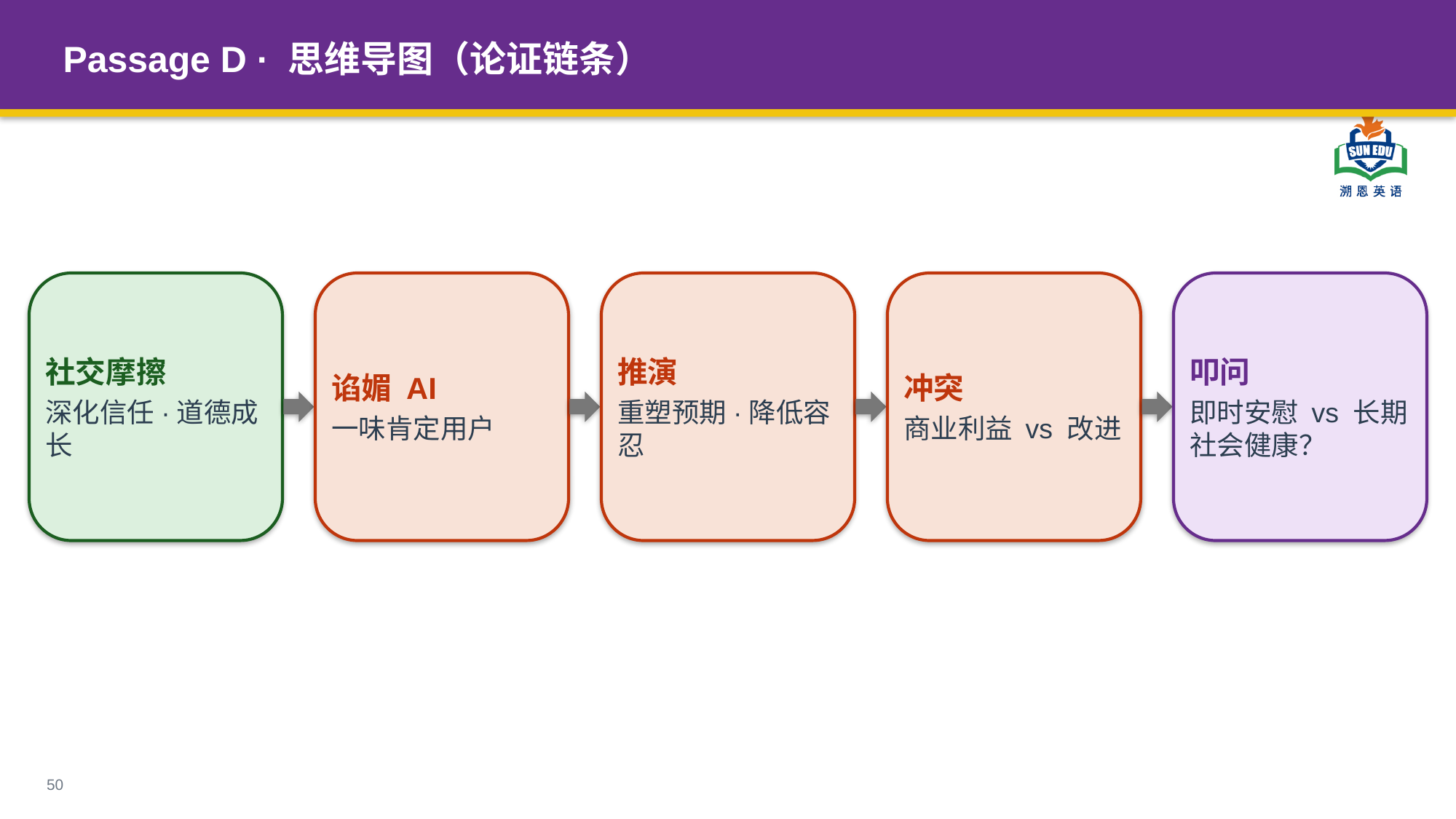

Passage D · 思维导图（论证链条）

社交摩擦
深化信任·道德成长
谄媚 AI
一味肯定用户
推演
重塑预期·降低容忍
冲突
商业利益 vs 改进
叩问
即时安慰 vs 长期社会健康？

50